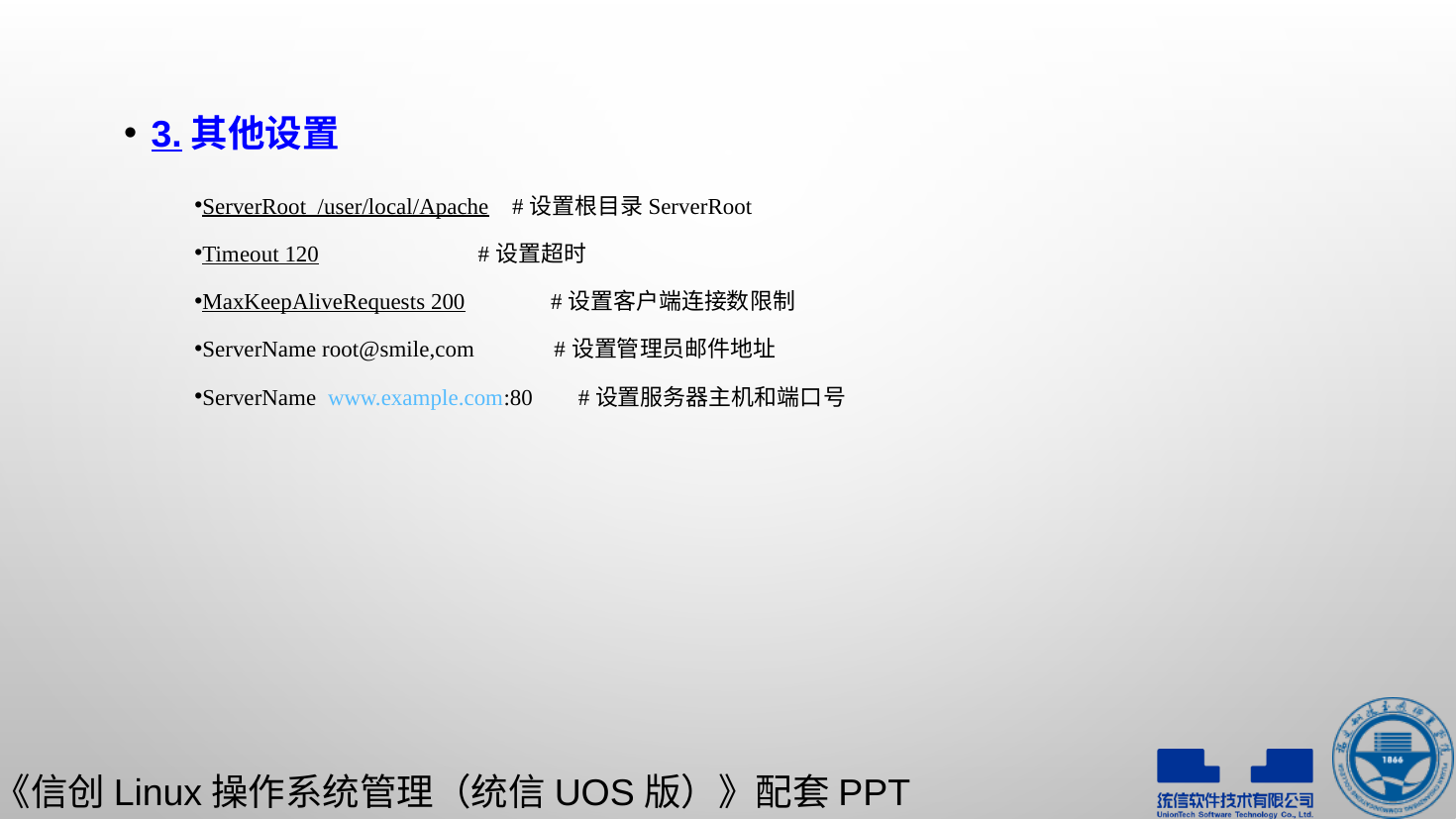

3.其他设置
ServerRoot  /user/local/Apache    #设置根目录ServerRoot
Timeout 120                            #设置超时
MaxKeepAliveRequests 200               #设置客户端连接数限制
ServerName root@smile,com              #设置管理员邮件地址
ServerName  www.example.com:80        #设置服务器主机和端口号